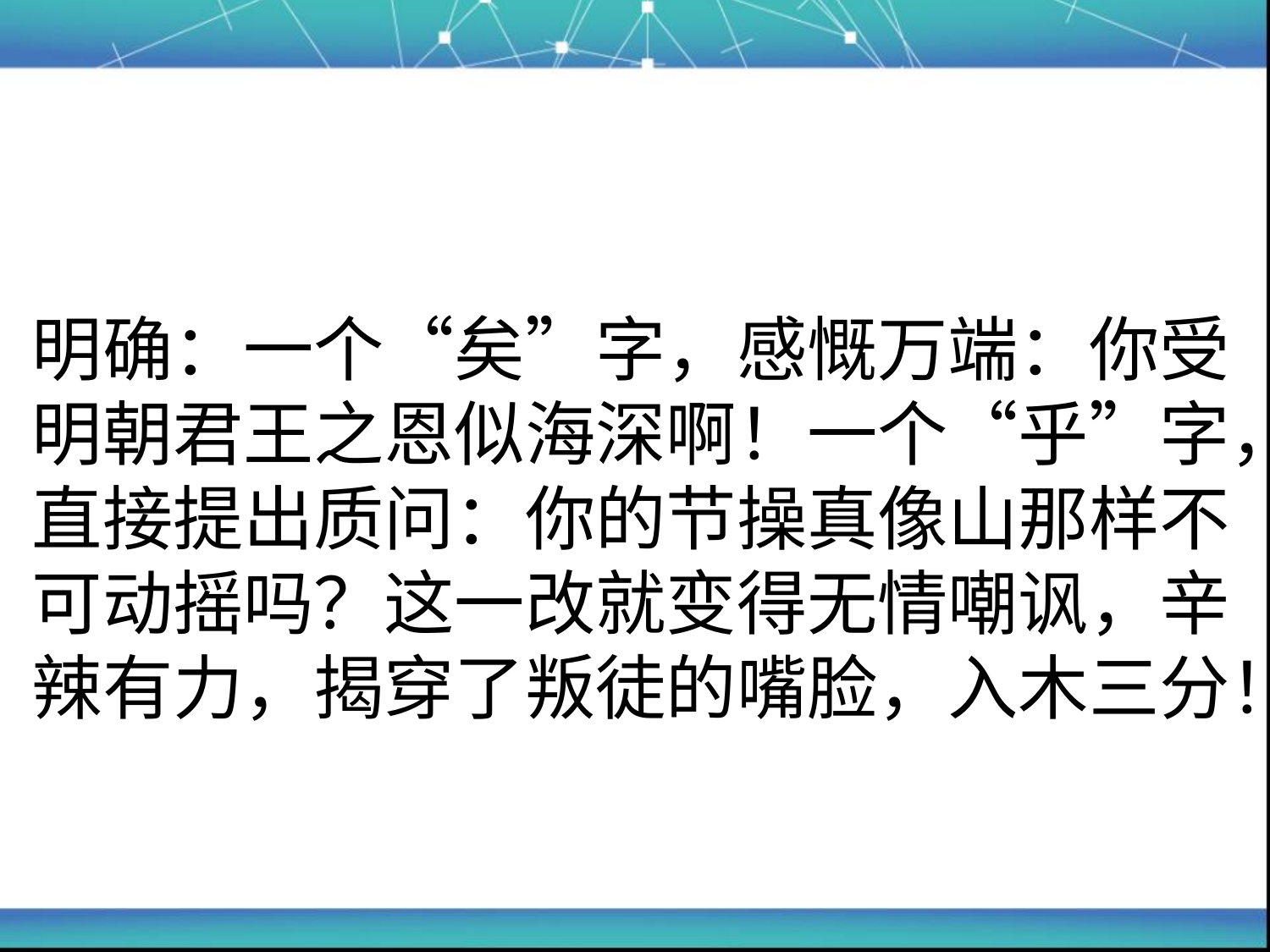

#

明确：一个“矣”字，感慨万端：你受明朝君王之恩似海深啊！一个“乎”字，直接提出质问：你的节操真像山那样不可动摇吗？这一改就变得无情嘲讽，辛辣有力，揭穿了叛徒的嘴脸，入木三分！